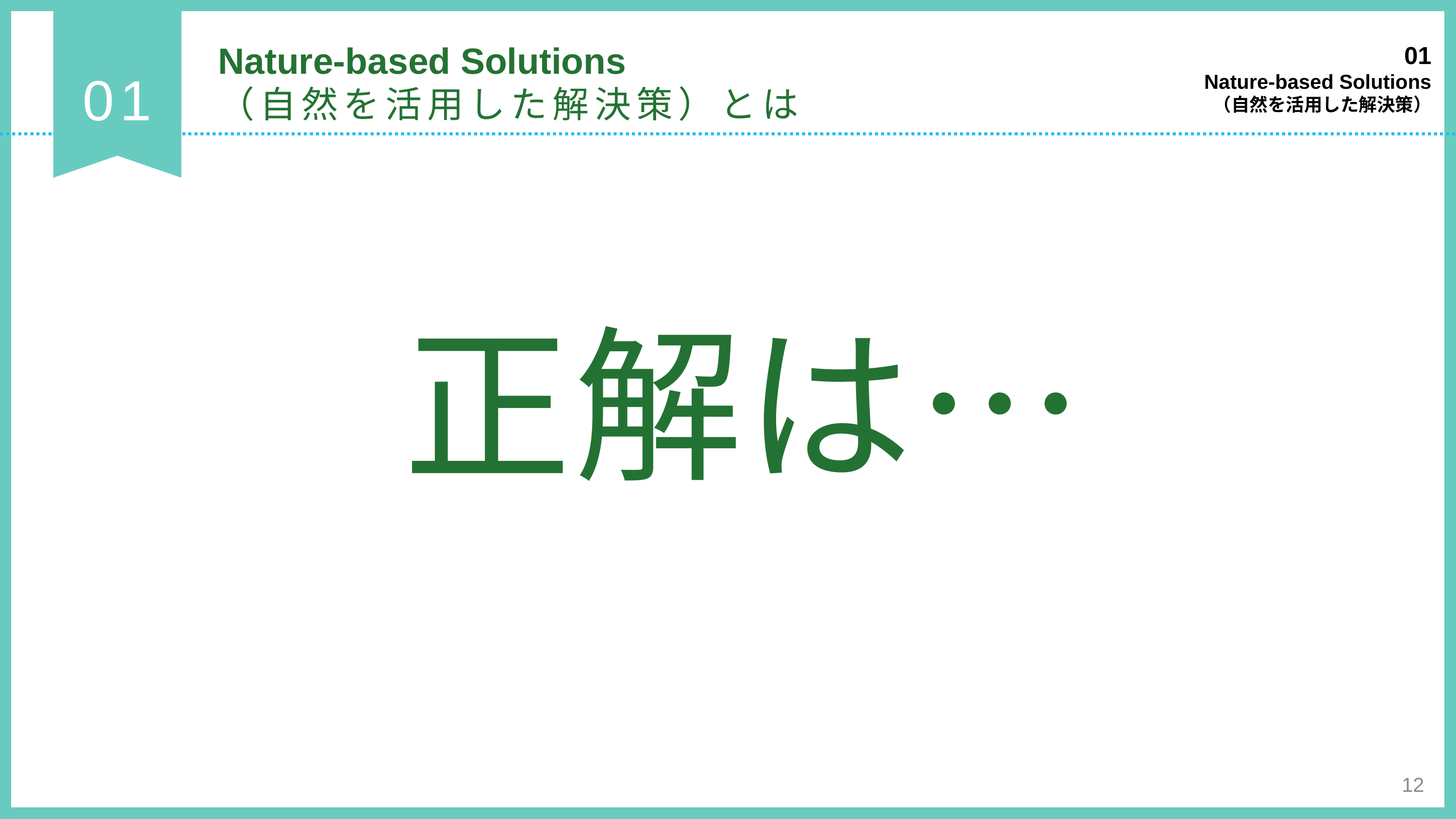

01
Nature-based Solutions
（自然を活用した解決策）
Nature-based Solutions
（自然を活用した解決策）とは
01

正解は…
12